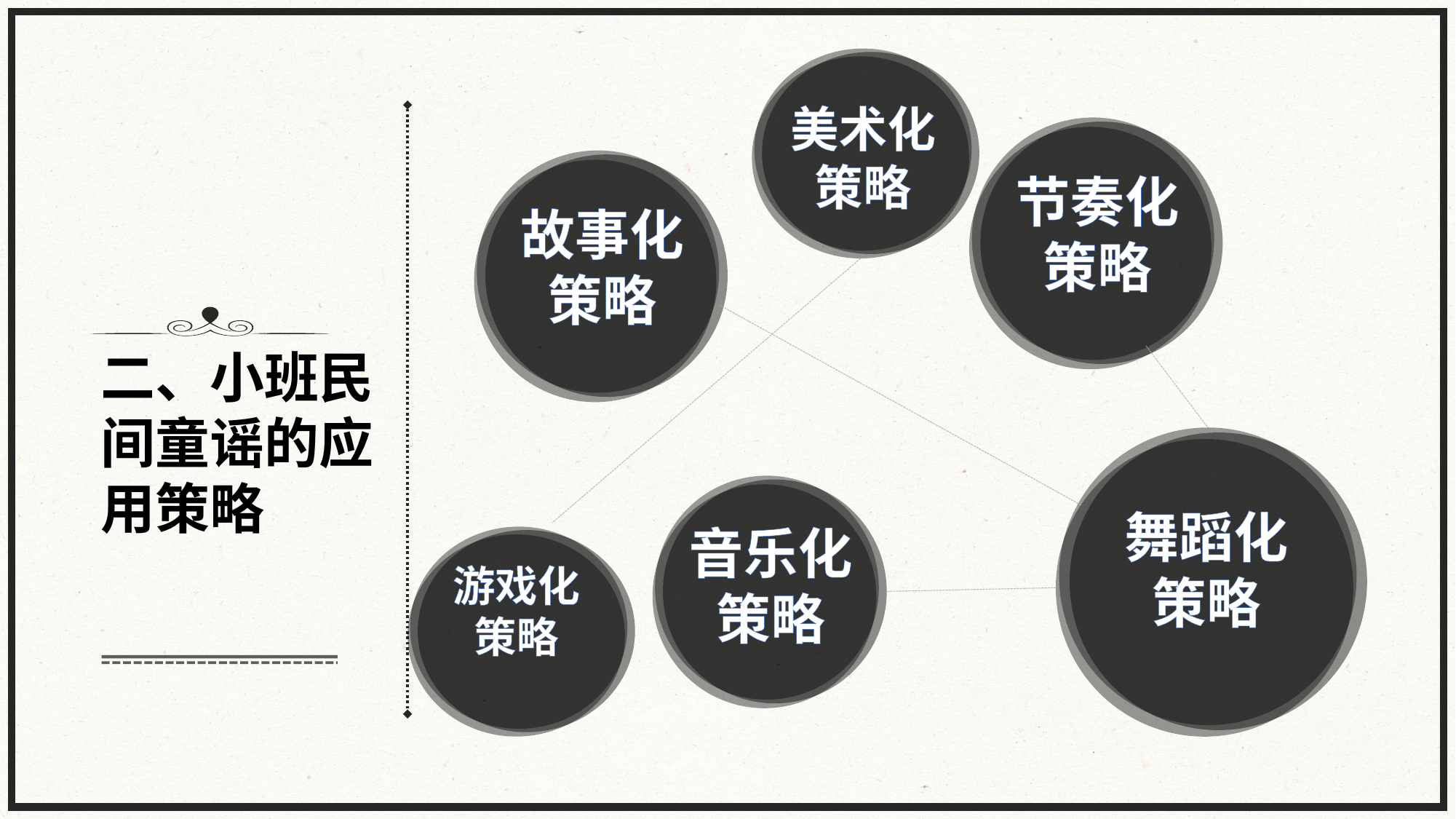

美术化
策略

节奏化策略
故事化策略

二、小班民间童谣的应用策略

舞蹈化
策略
音乐化策略

游戏化策略